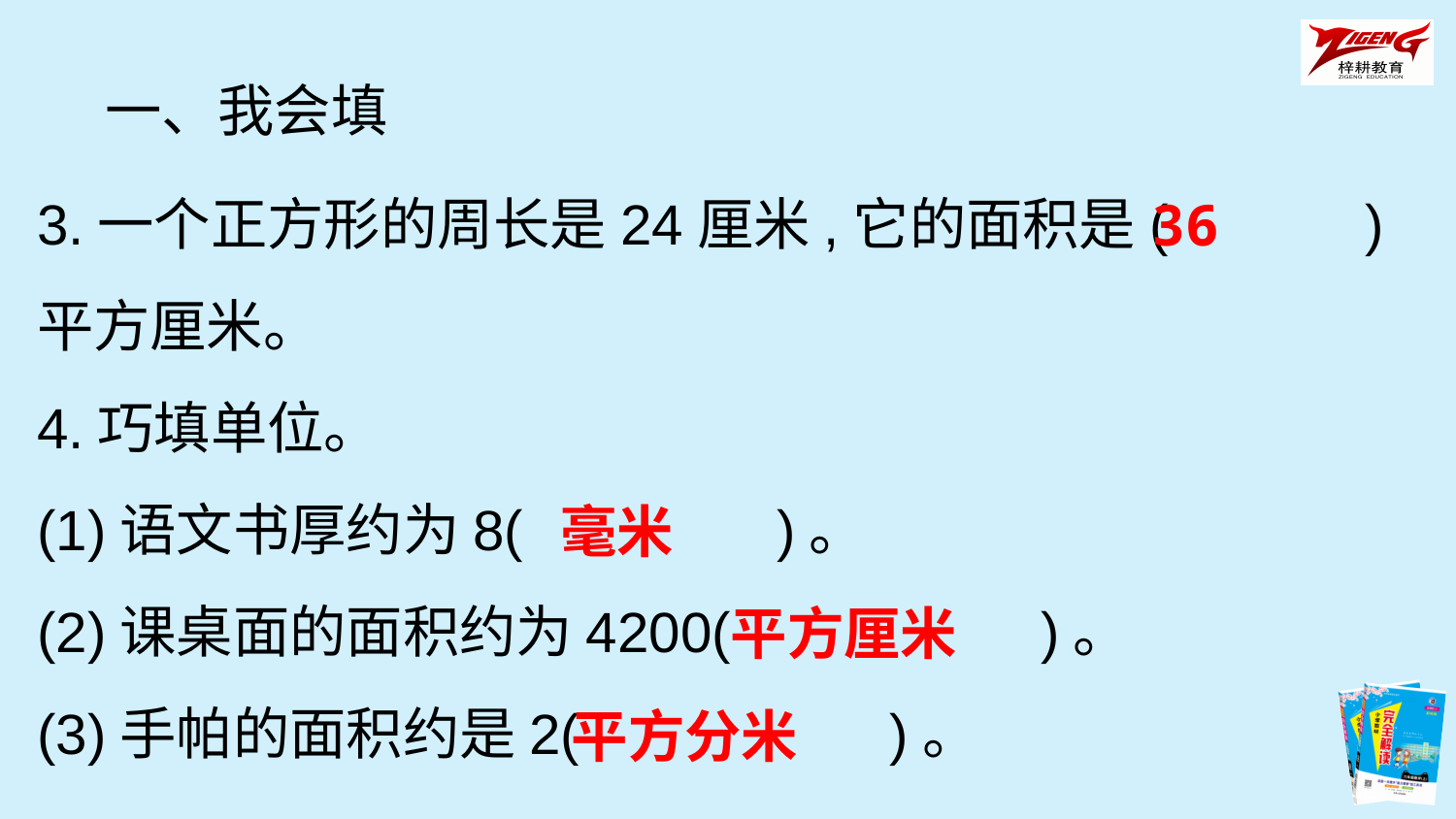

一、我会填
3.一个正方形的周长是24厘米,它的面积是(　　　)
平方厘米。
4.巧填单位。
(1)语文书厚约为8(　　　　)。
(2)课桌面的面积约为4200(　　　　　)。
(3)手帕的面积约是2(　　　　　)。
36
毫米
平方厘米
平方分米